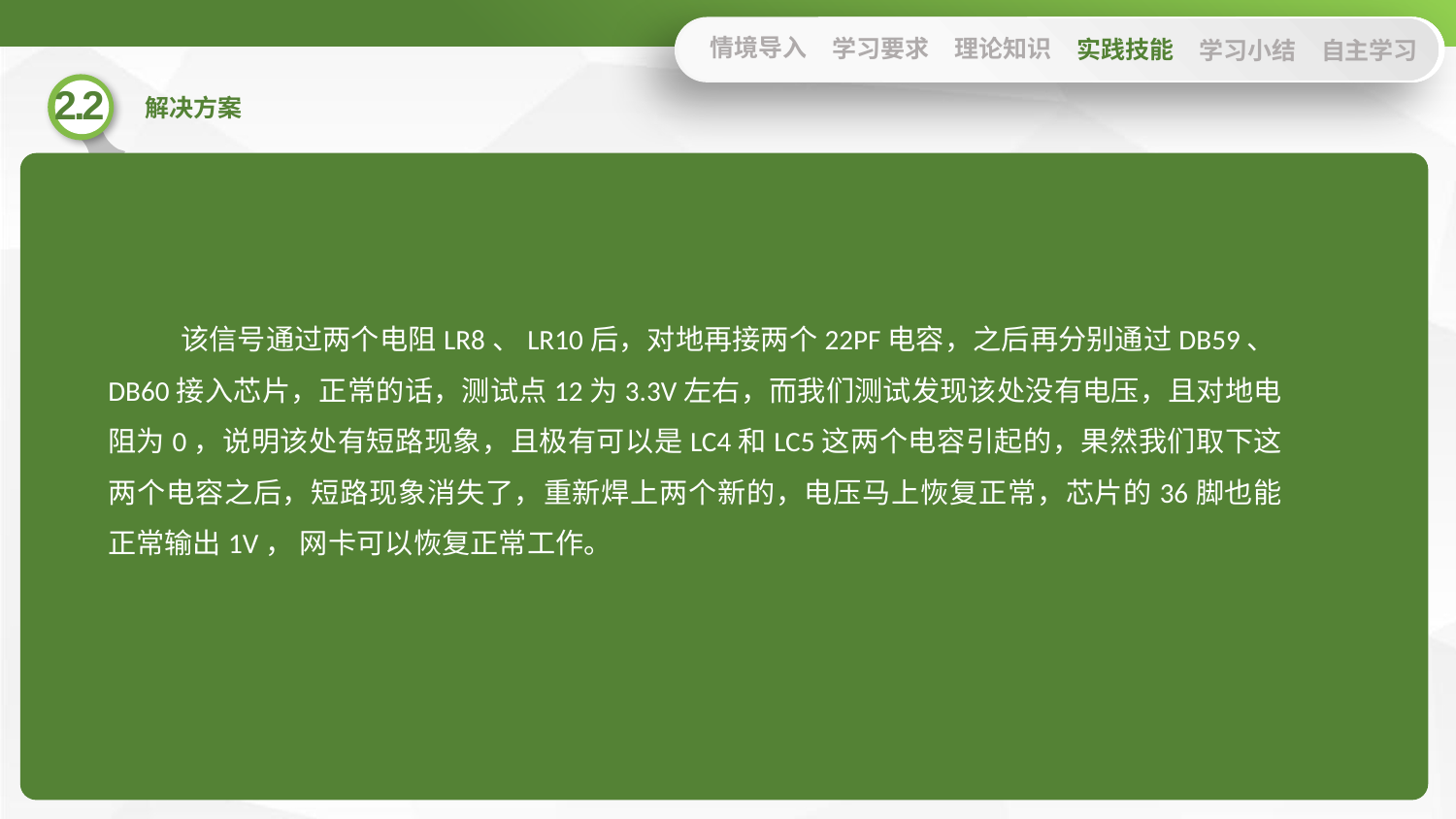

情境导入
学习要求
理论知识
实践技能
学习小结
自主学习
该信号通过两个电阻LR8、LR10后，对地再接两个22PF电容，之后再分别通过DB59、DB60接入芯片，正常的话，测试点12为3.3V左右，而我们测试发现该处没有电压，且对地电阻为0，说明该处有短路现象，且极有可以是LC4和LC5这两个电容引起的，果然我们取下这两个电容之后，短路现象消失了，重新焊上两个新的，电压马上恢复正常，芯片的36脚也能正常输出1V， 网卡可以恢复正常工作。